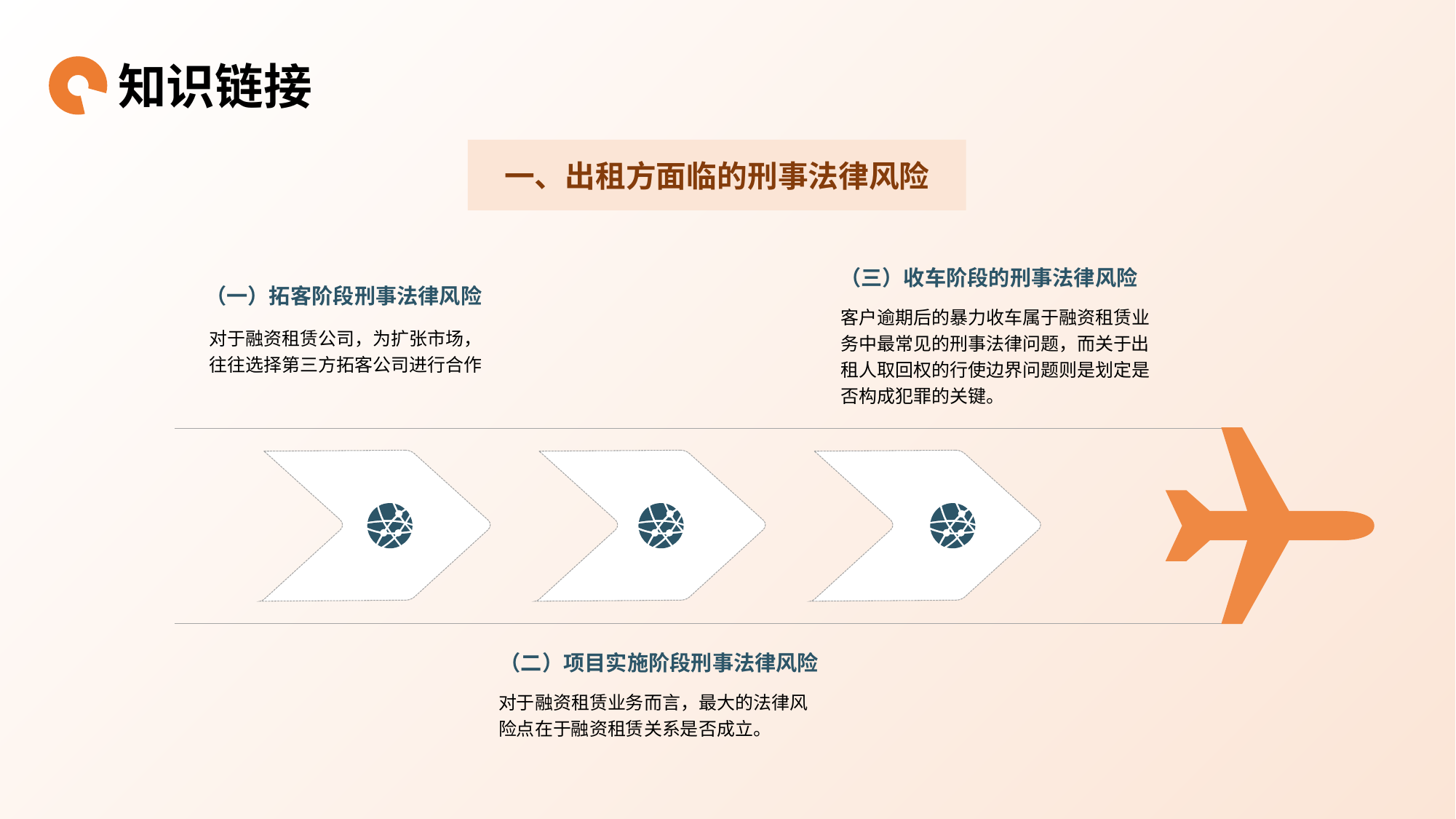

知识链接

一、出租方面临的刑事法律风险
（三）收车阶段的刑事法律风险
客户逾期后的暴力收车属于融资租赁业务中最常见的刑事法律问题，而关于出租人取回权的行使边界问题则是划定是否构成犯罪的关键。
（一）拓客阶段刑事法律风险
对于融资租赁公司，为扩张市场，往往选择第三方拓客公司进行合作

（二）项目实施阶段刑事法律风险
对于融资租赁业务而言，最大的法律风险点在于融资租赁关系是否成立。